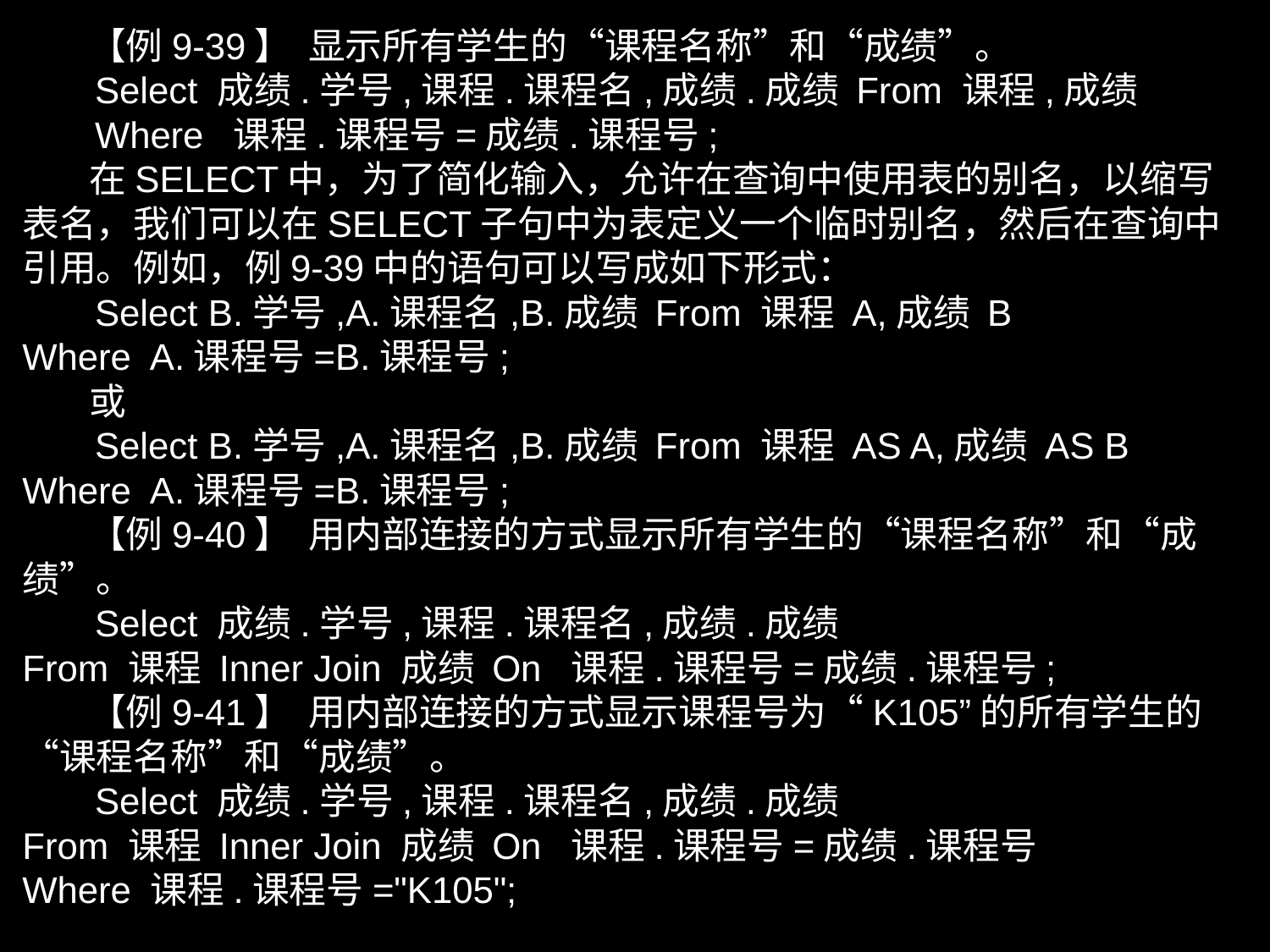

【例9-39】  显示所有学生的“课程名称”和“成绩”。
       Select 成绩.学号,课程.课程名,成绩.成绩 From 课程,成绩
       Where  课程.课程号=成绩.课程号;
       在SELECT中，为了简化输入，允许在查询中使用表的别名，以缩写表名，我们可以在SELECT子句中为表定义一个临时别名，然后在查询中引用。例如，例9-39中的语句可以写成如下形式：
       Select B.学号,A.课程名,B.成绩 From 课程 A,成绩 B
Where  A.课程号=B.课程号;
       或
       Select B.学号,A.课程名,B.成绩 From 课程 AS A,成绩 AS B
Where  A.课程号=B.课程号;
       【例9-40】  用内部连接的方式显示所有学生的“课程名称”和“成绩”。
       Select 成绩.学号,课程.课程名,成绩.成绩
From 课程 Inner Join 成绩 On  课程.课程号=成绩.课程号;
       【例9-41】  用内部连接的方式显示课程号为“K105”的所有学生的“课程名称”和“成绩”。
       Select 成绩.学号,课程.课程名,成绩.成绩
From 课程 Inner Join 成绩 On  课程.课程号=成绩.课程号
Where 课程.课程号="K105";